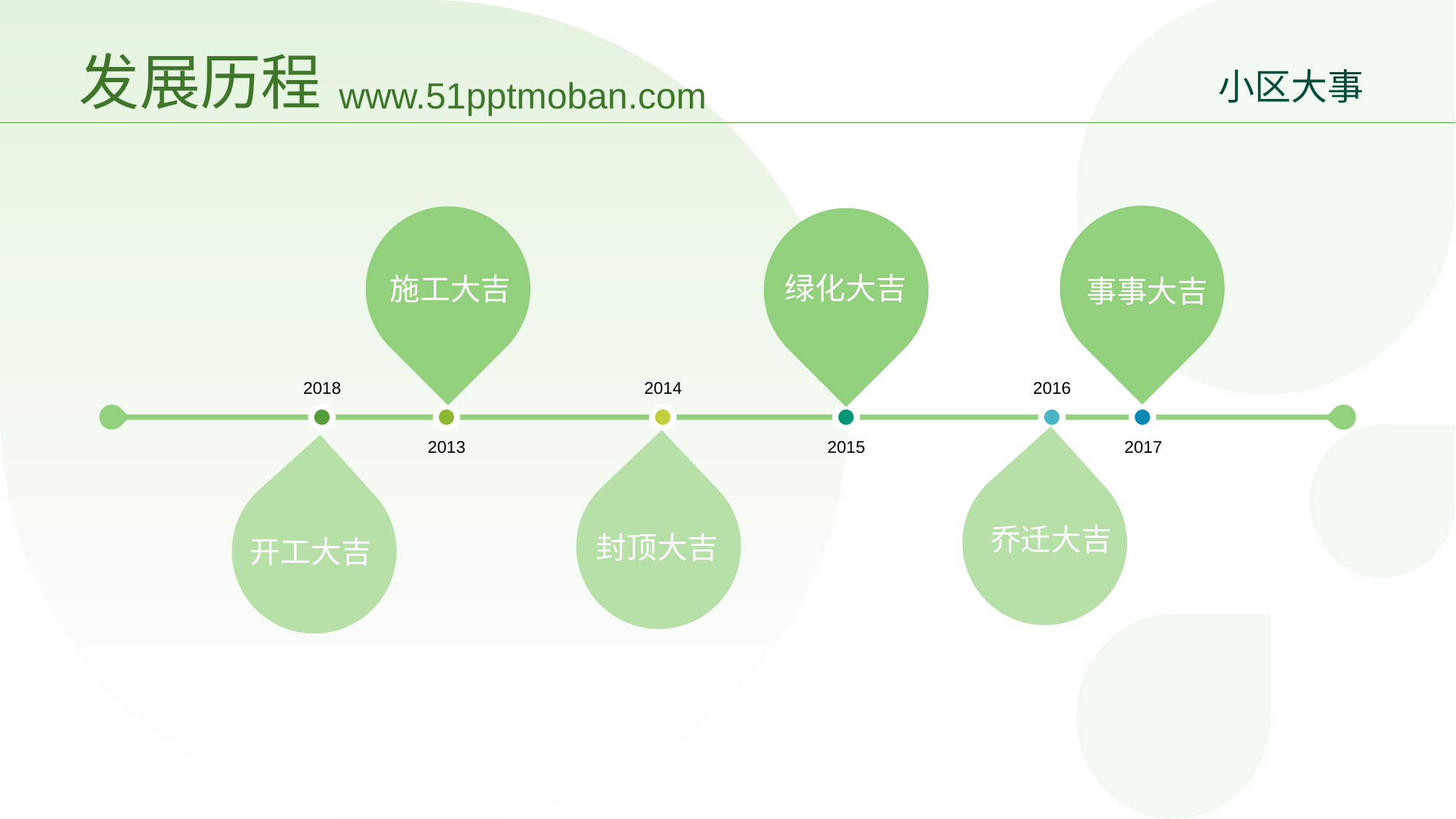

# 发展历程
www.51pptmoban.com
小区大事

事事大吉

施工大吉

绿化大吉
2018
2014
2016

2013
2015
2017

乔迁大吉

封顶大吉

开工大吉